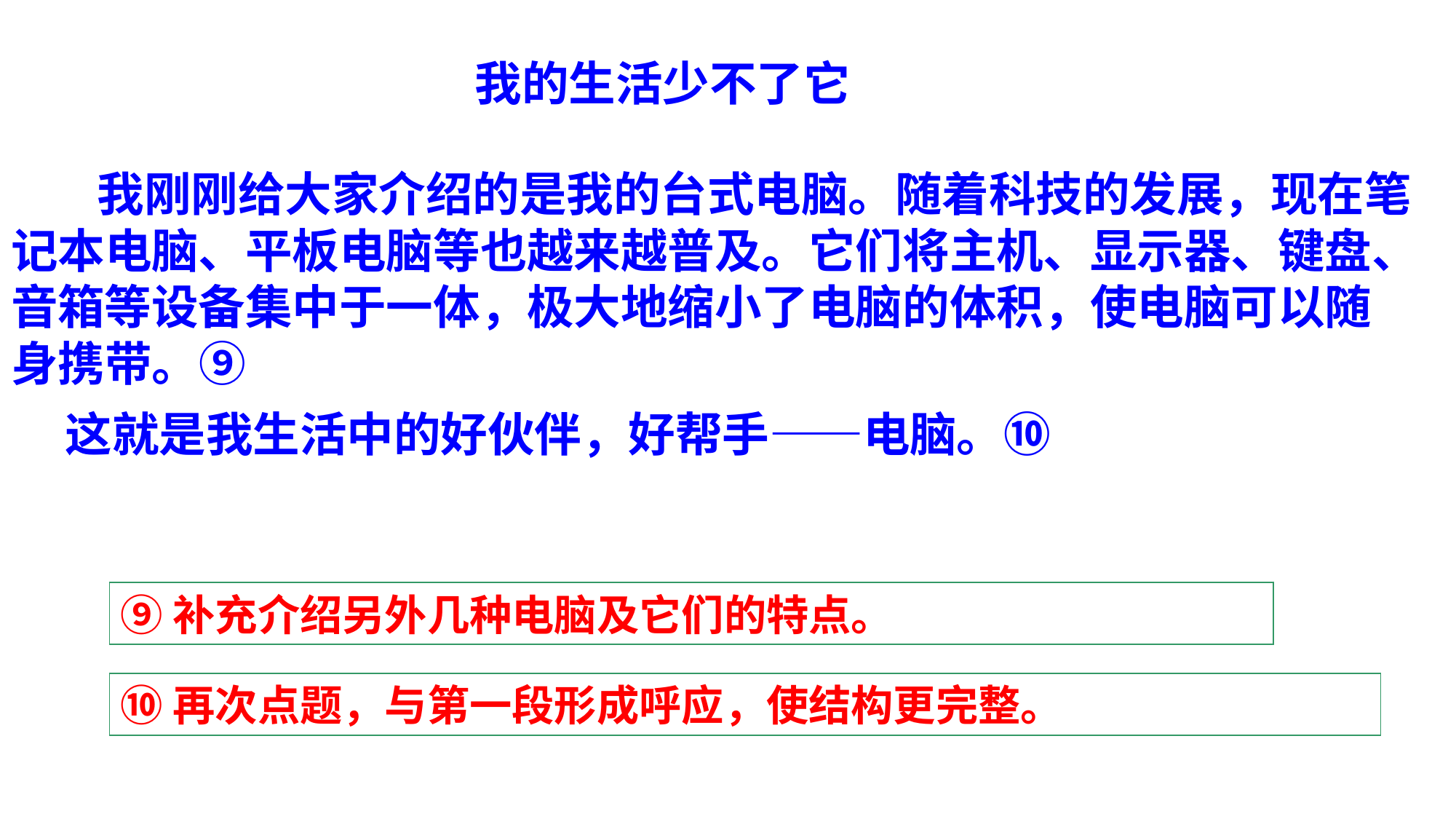

我的生活少不了它
       我刚刚给大家介绍的是我的台式电脑。随着科技的发展，现在笔记本电脑、平板电脑等也越来越普及。它们将主机、显示器、键盘、音箱等设备集中于一体，极大地缩小了电脑的体积，使电脑可以随身携带。⑨
    这就是我生活中的好伙伴，好帮手——电脑。⑩
⑨补充介绍另外几种电脑及它们的特点。
⑩再次点题，与第一段形成呼应，使结构更完整。